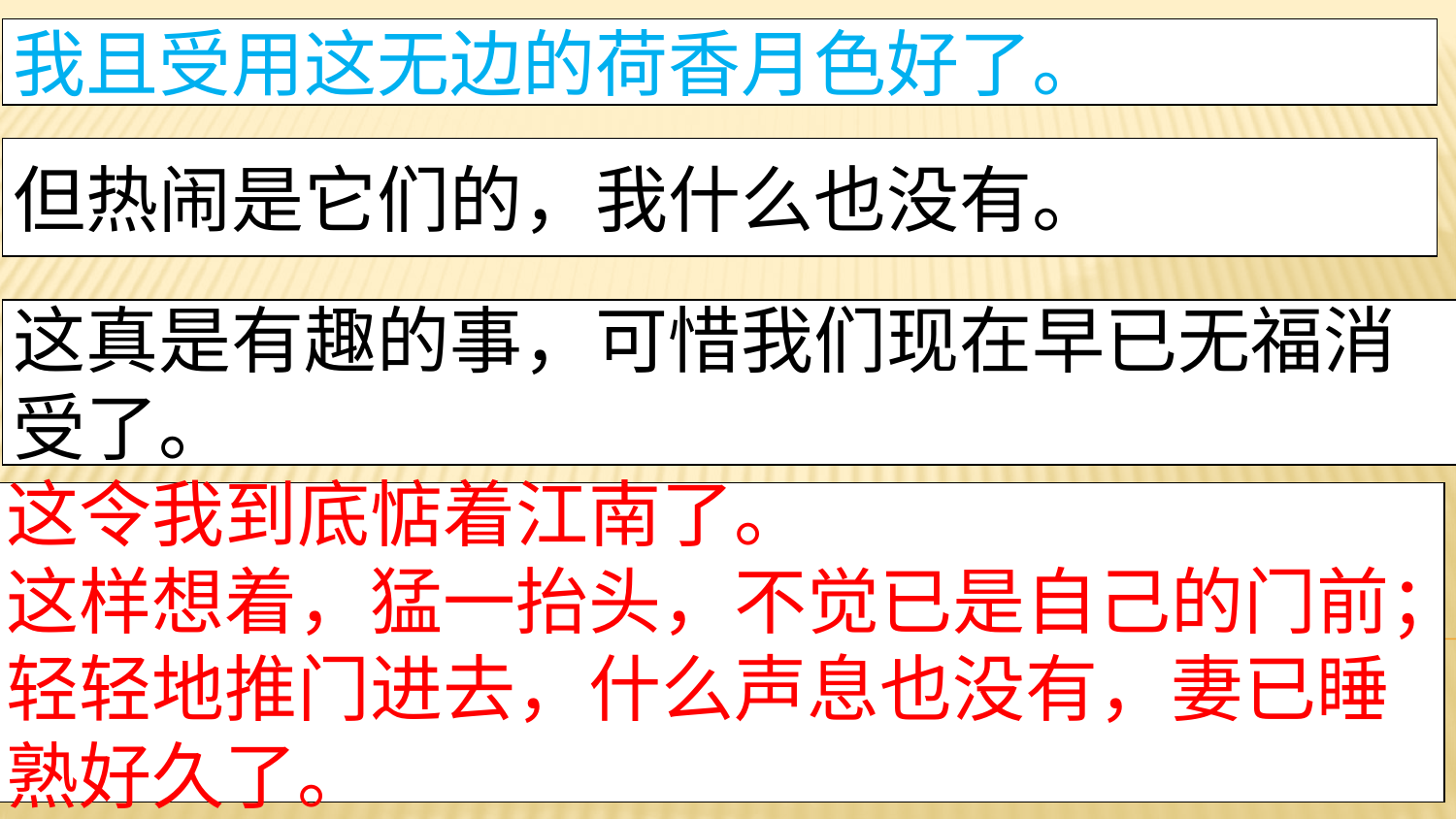

我且受用这无边的荷香月色好了。
但热闹是它们的，我什么也没有。
这真是有趣的事，可惜我们现在早已无福消受了。
这令我到底惦着江南了。
这样想着，猛一抬头，不觉已是自己的门前；轻轻地推门进去，什么声息也没有，妻已睡熟好久了。